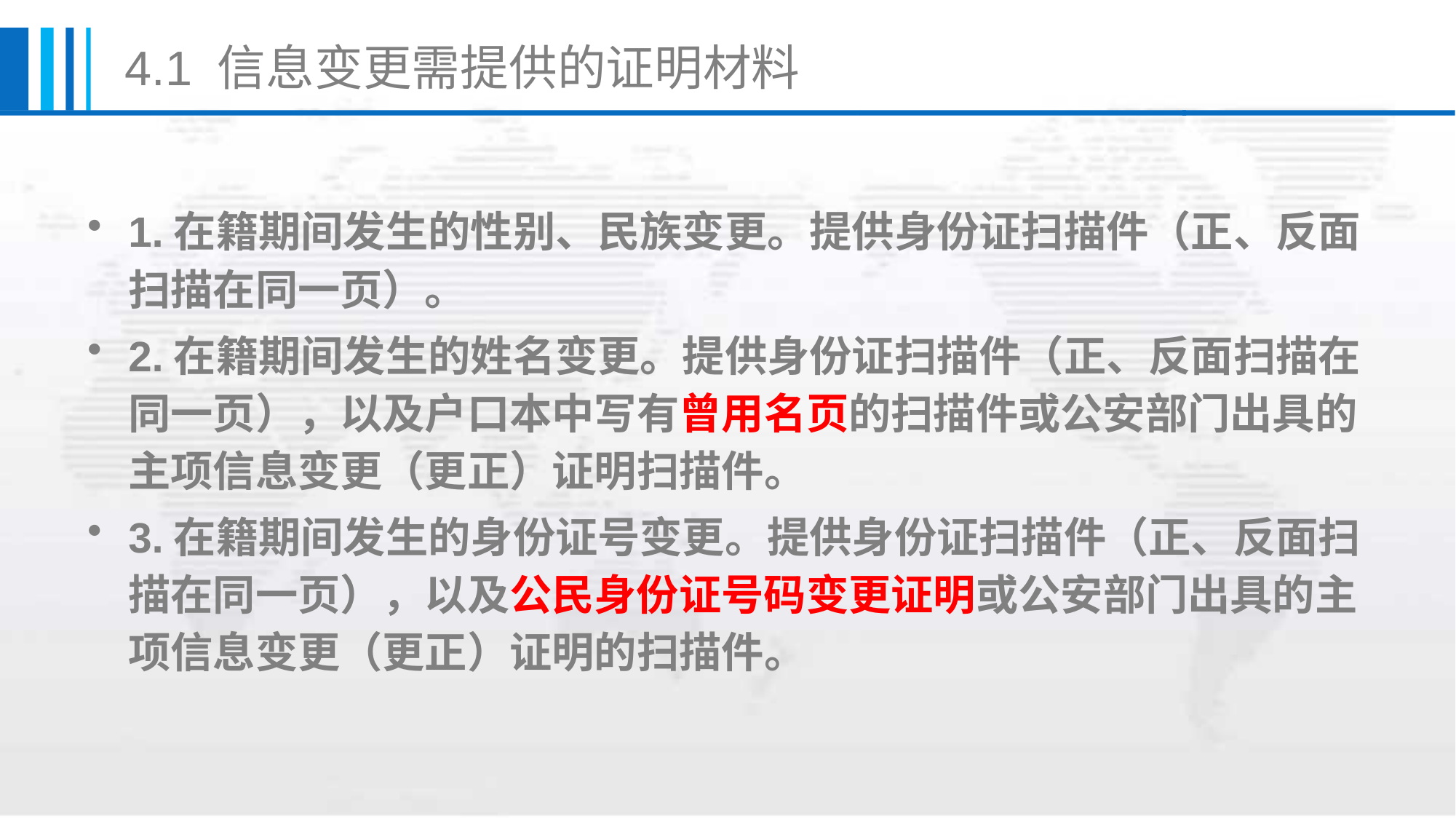

4.1 信息变更需提供的证明材料

1.在籍期间发生的性别、民族变更。提供身份证扫描件（正、反面扫描在同一页）。
2.在籍期间发生的姓名变更。提供身份证扫描件（正、反面扫描在同一页），以及户口本中写有曾用名页的扫描件或公安部门出具的主项信息变更（更正）证明扫描件。
3.在籍期间发生的身份证号变更。提供身份证扫描件（正、反面扫描在同一页），以及公民身份证号码变更证明或公安部门出具的主项信息变更（更正）证明的扫描件。